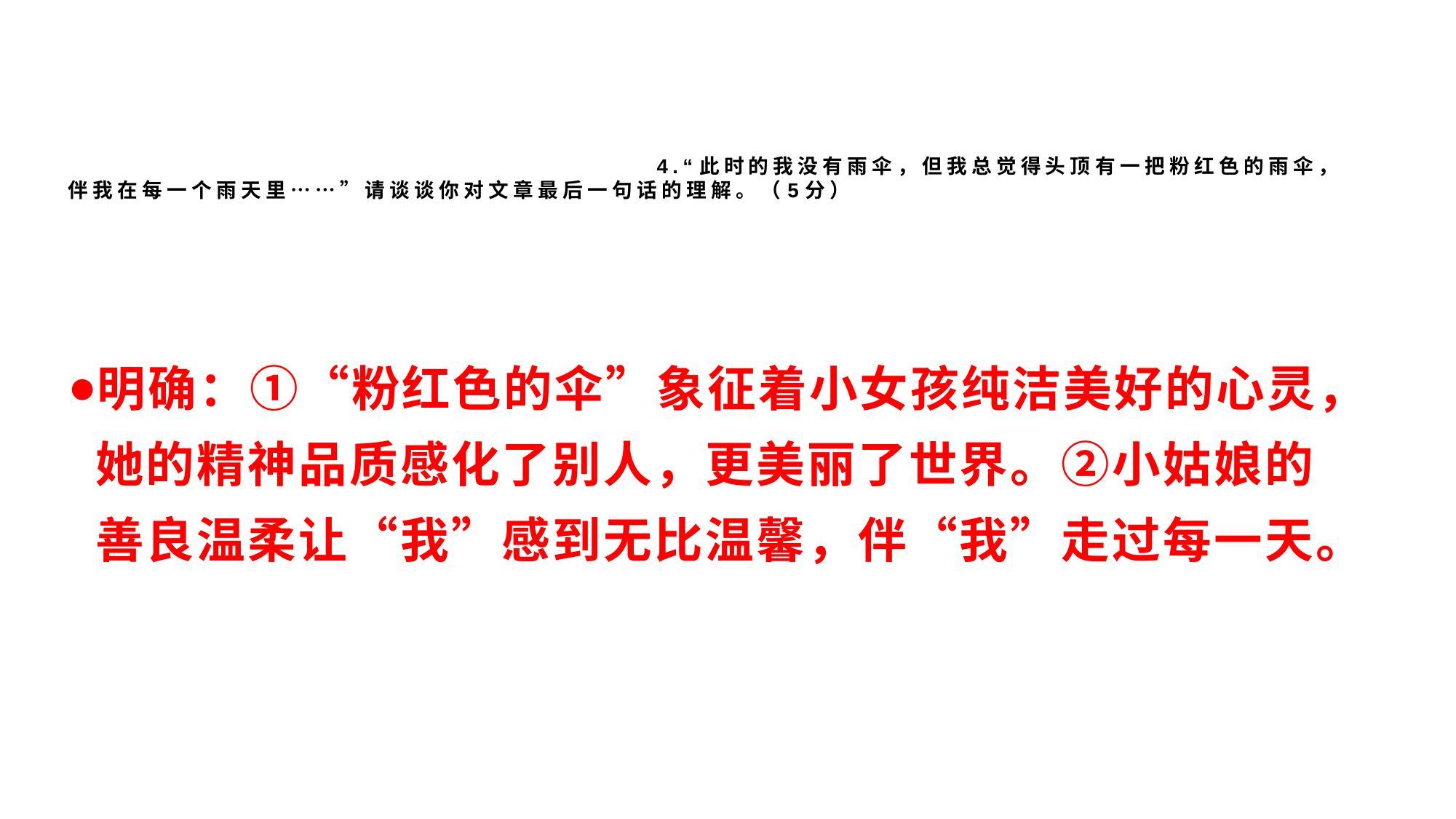

# 4.“此时的我没有雨伞，但我总觉得头顶有一把粉红色4.“此时的我没有雨伞，但我总觉得头顶有一把粉红色的雨伞，伴我在每一个雨天里……”请谈谈你对文章最后一句话的理解。（5分）
明确：①“粉红色的伞”象征着小女孩纯洁美好的心灵，她的精神品质感化了别人，更美丽了世界。②小姑娘的善良温柔让“我”感到无比温馨，伴“我”走过每一天。